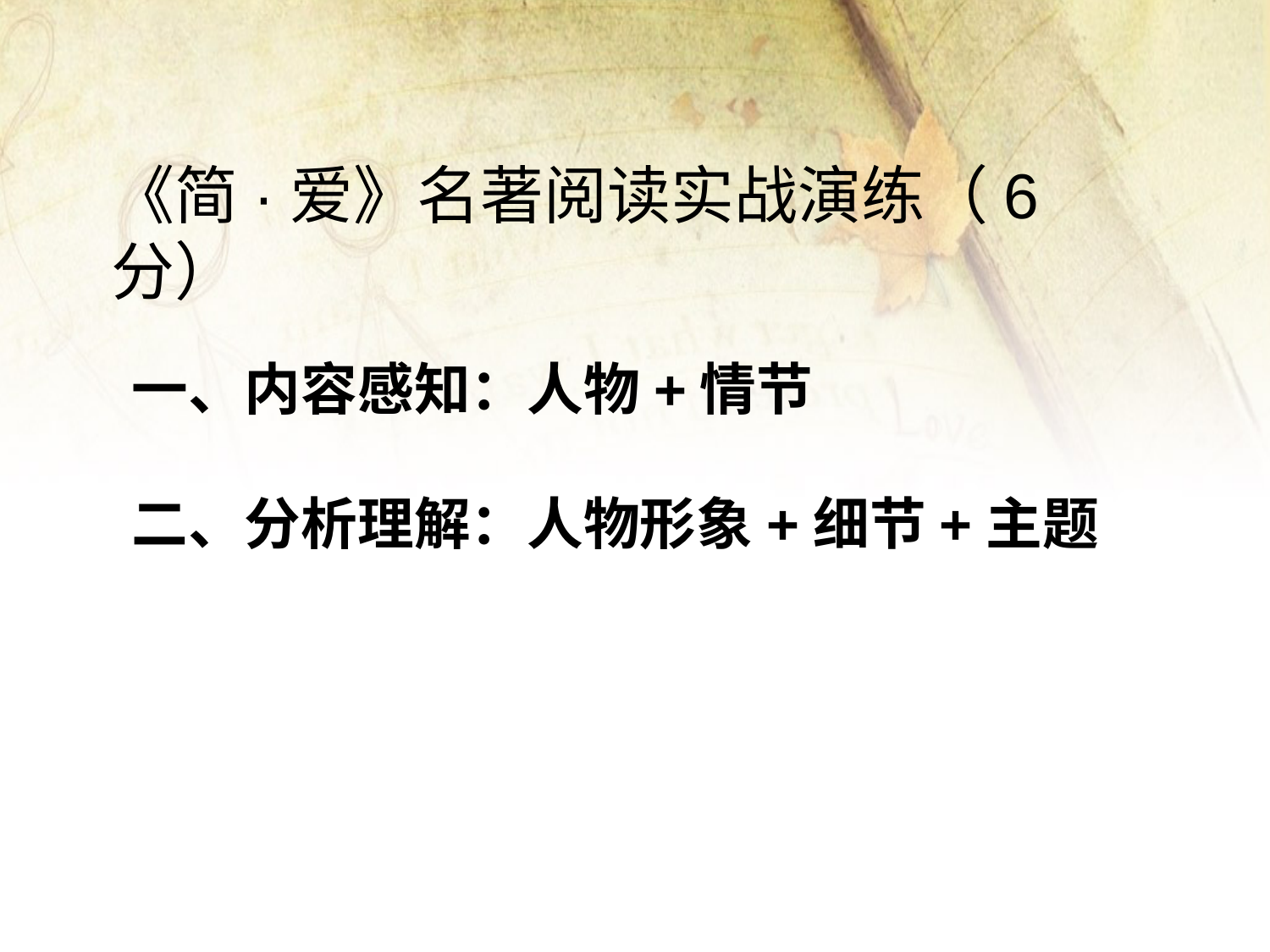

《简·爱》名著阅读实战演练（6分）
一、内容感知：人物+情节

二、分析理解：人物形象+细节+主题